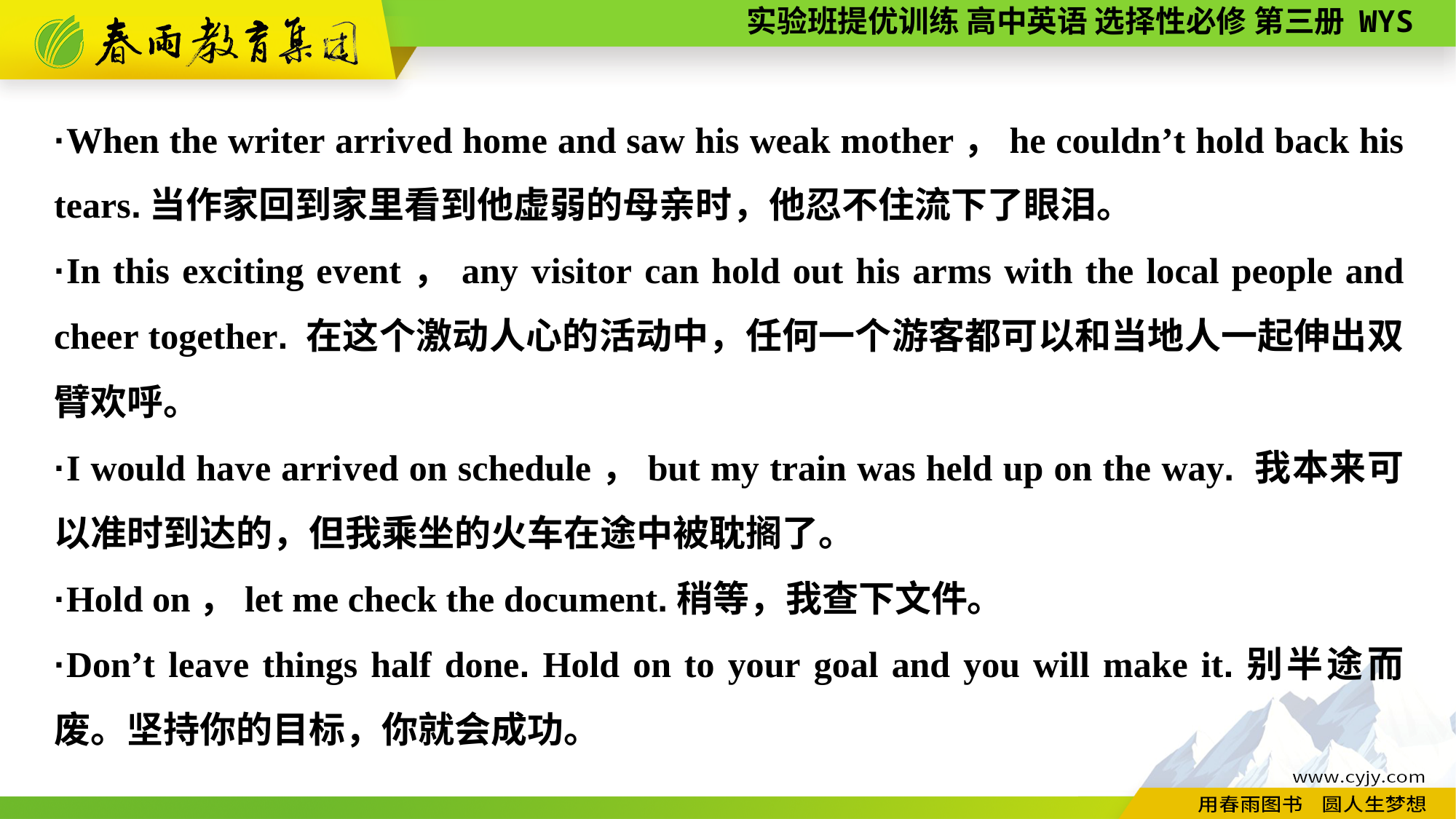

·When the writer arrived home and saw his weak mother，he couldn’t hold back his tears.当作家回到家里看到他虚弱的母亲时，他忍不住流下了眼泪。
·In this exciting event，any visitor can hold out his arms with the local people and cheer together. 在这个激动人心的活动中，任何一个游客都可以和当地人一起伸出双臂欢呼。
·I would have arrived on schedule，but my train was held up on the way. 我本来可以准时到达的，但我乘坐的火车在途中被耽搁了。
·Hold on，let me check the document.稍等，我查下文件。
·Don’t leave things half done. Hold on to your goal and you will make it.别半途而废。坚持你的目标，你就会成功。